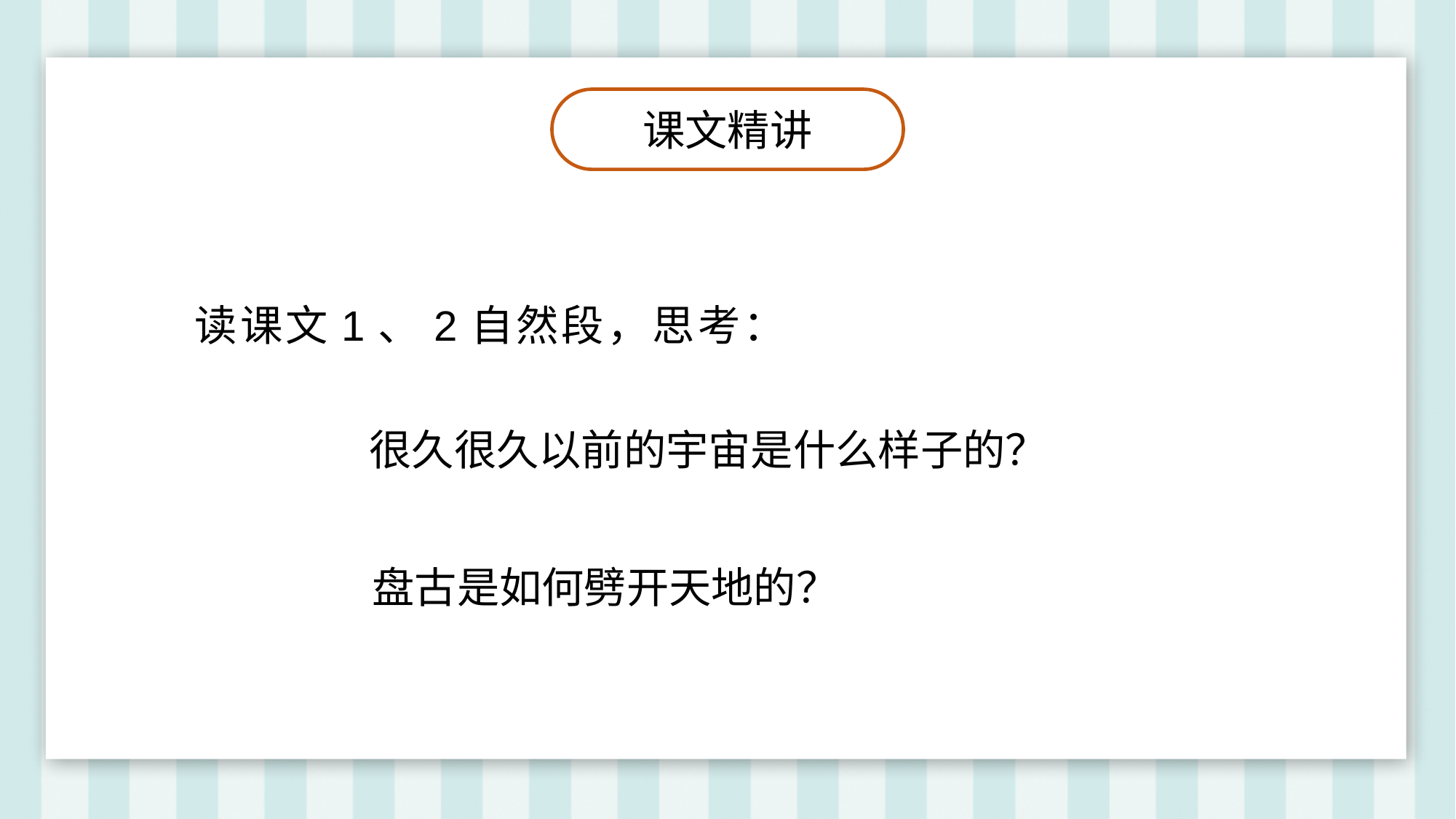

课文精讲
读课文1、2自然段，思考：
很久很久以前的宇宙是什么样子的？
盘古是如何劈开天地的？